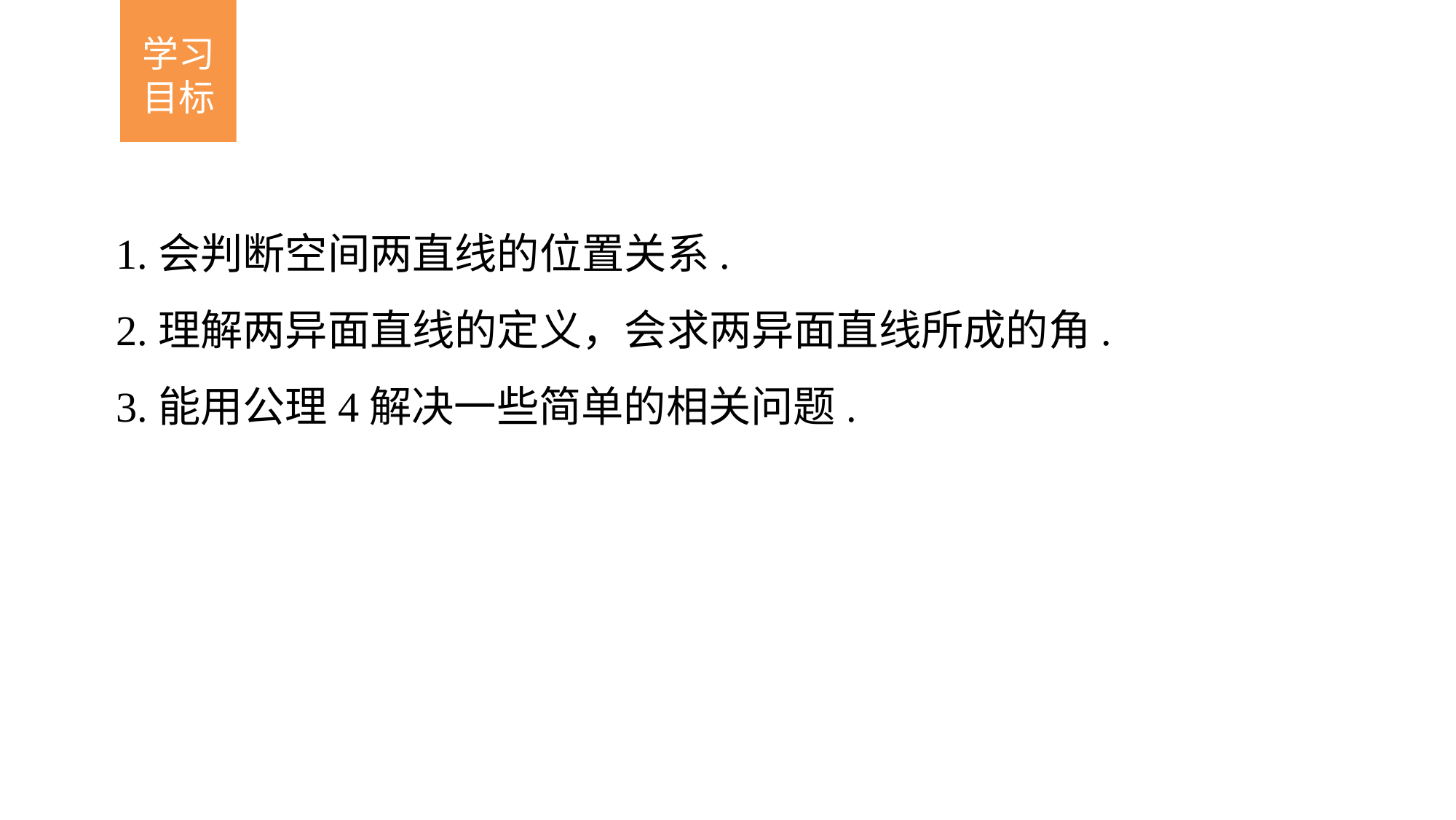

学习目标
1.会判断空间两直线的位置关系.
2.理解两异面直线的定义，会求两异面直线所成的角.
3.能用公理4解决一些简单的相关问题.